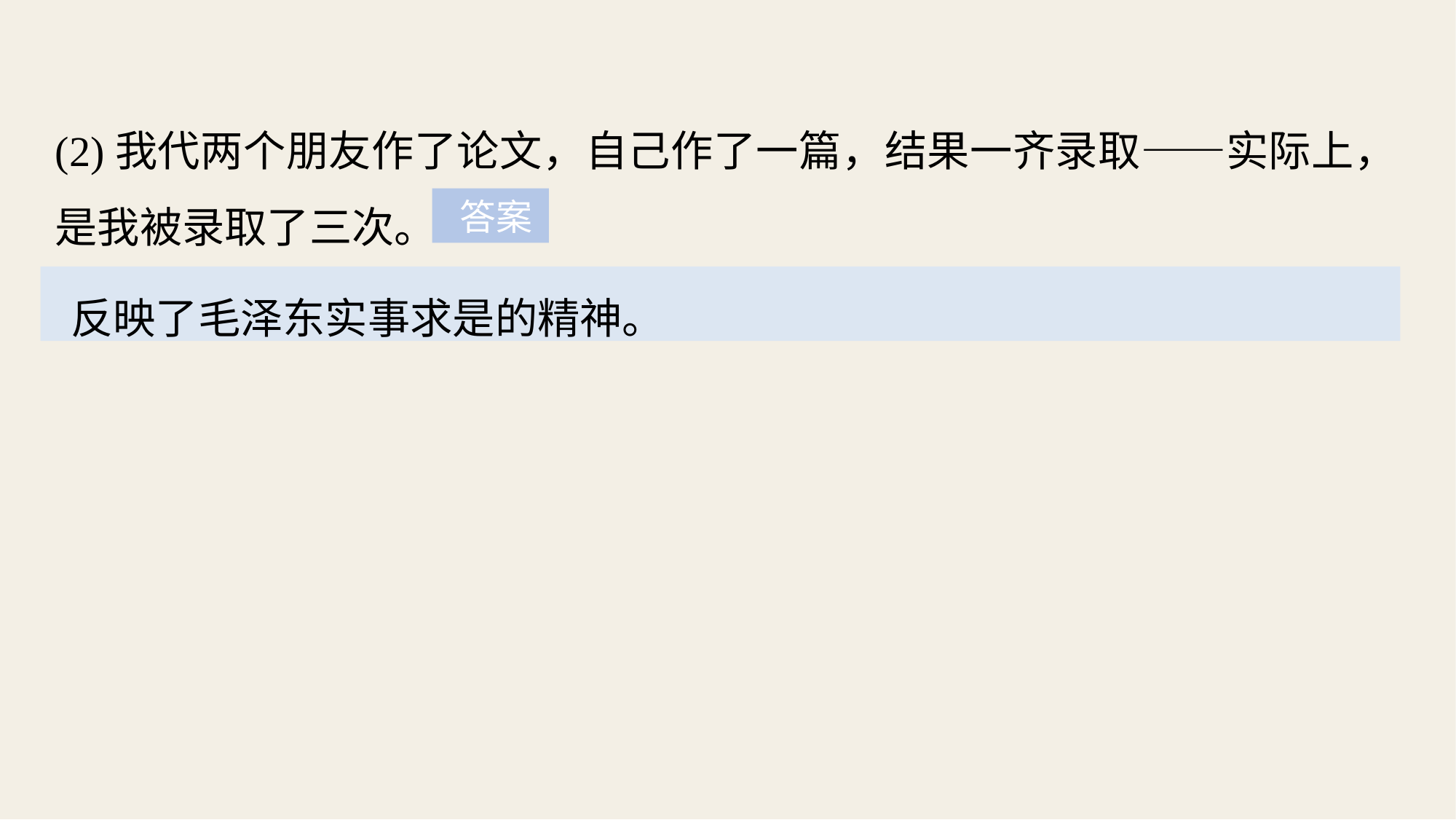

(2)我代两个朋友作了论文，自己作了一篇，结果一齐录取——实际上，是我被录取了三次。
 答案
反映了毛泽东实事求是的精神。